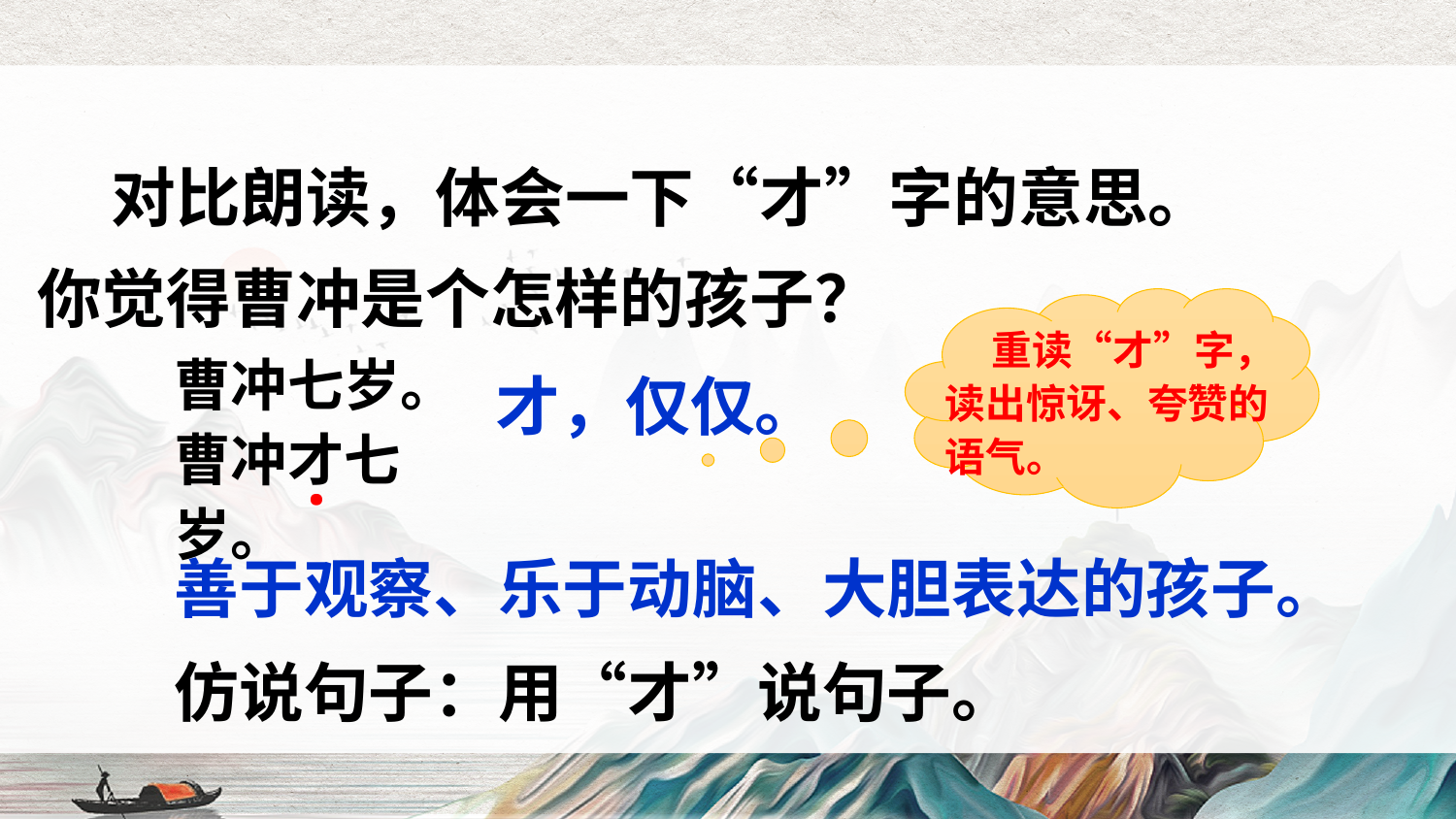

对比朗读，体会一下“才”字的意思。你觉得曹冲是个怎样的孩子？

    重读“才”字，读出惊讶、夸赞的语气。
才，仅仅。
曹冲七岁。
曹冲才七岁。
·
善于观察、乐于动脑、大胆表达的孩子。
仿说句子：用“才”说句子。